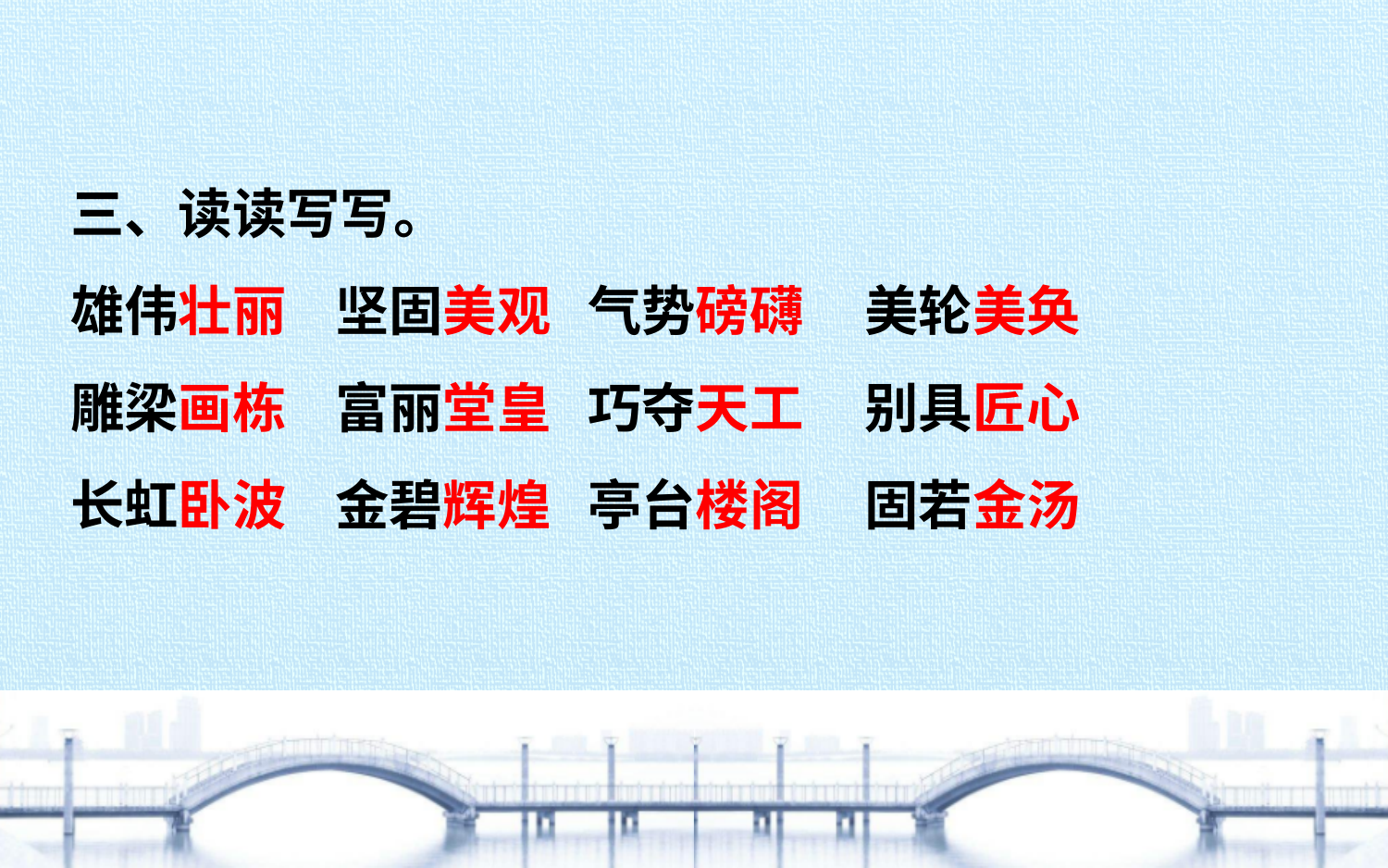

三、读读写写。
雄伟壮丽    坚固美观   气势磅礴     美轮美奂
雕梁画栋    富丽堂皇   巧夺天工     别具匠心
长虹卧波    金碧辉煌   亭台楼阁     固若金汤